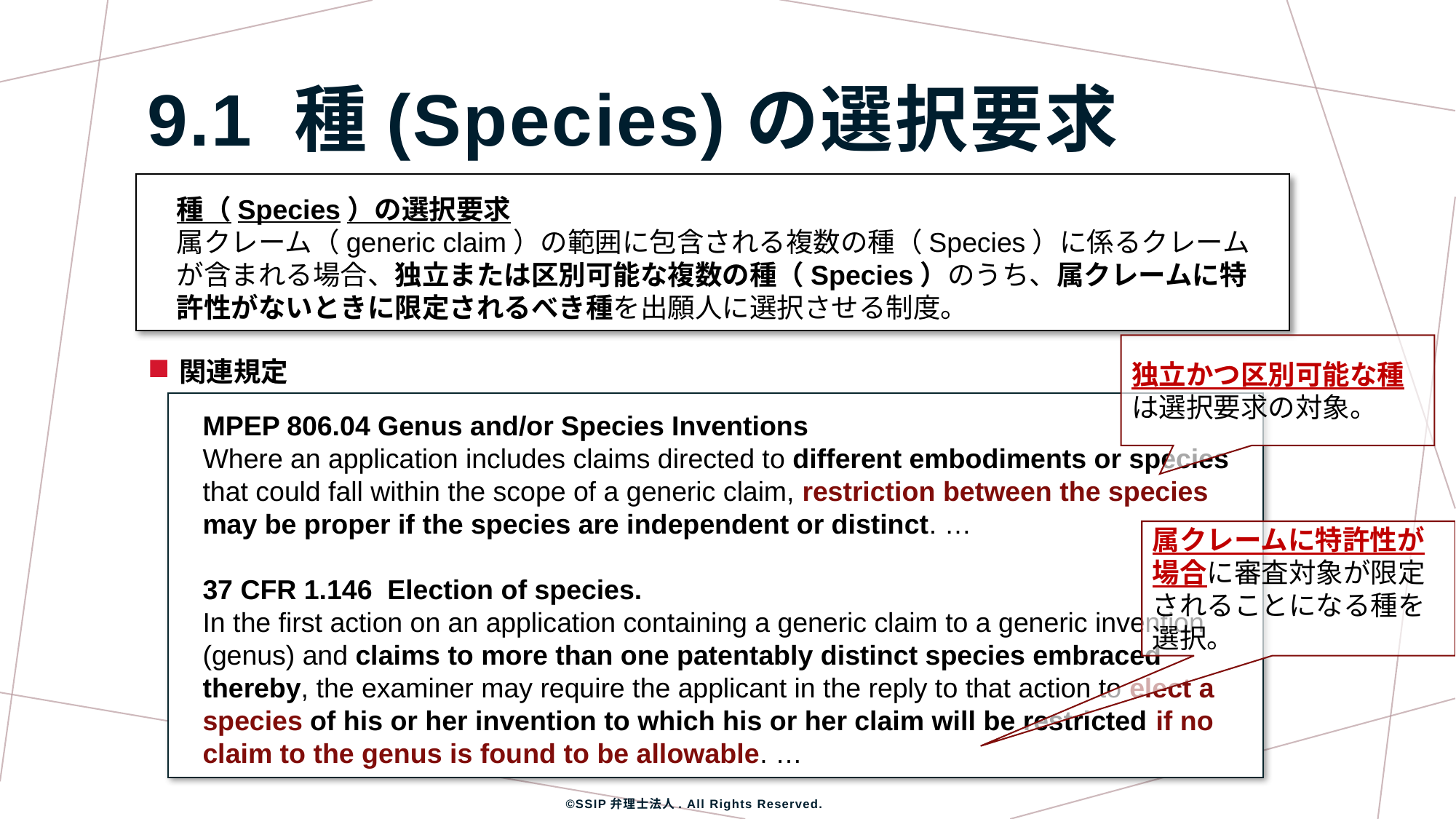

9.1 種(Species)の選択要求

種（Species）の選択要求
属クレーム（generic claim）の範囲に包含される複数の種（Species）に係るクレームが含まれる場合、独立または区別可能な複数の種（Species）のうち、属クレームに特許性がないときに限定されるべき種を出願人に選択させる制度。
独立かつ区別可能な種は選択要求の対象。
関連規定

MPEP 806.04 Genus and/or Species Inventions
Where an application includes claims directed to different embodiments or species that could fall within the scope of a generic claim, restriction between the species may be proper if the species are independent or distinct. …

37 CFR 1.146  Election of species.
In the first action on an application containing a generic claim to a generic invention (genus) and claims to more than one patentably distinct species embraced thereby, the examiner may require the applicant in the reply to that action to elect a species of his or her invention to which his or her claim will be restricted if no claim to the genus is found to be allowable. …
属クレームに特許性が場合に審査対象が限定されることになる種を選択。
©SSIP弁理士法人. All Rights Reserved.